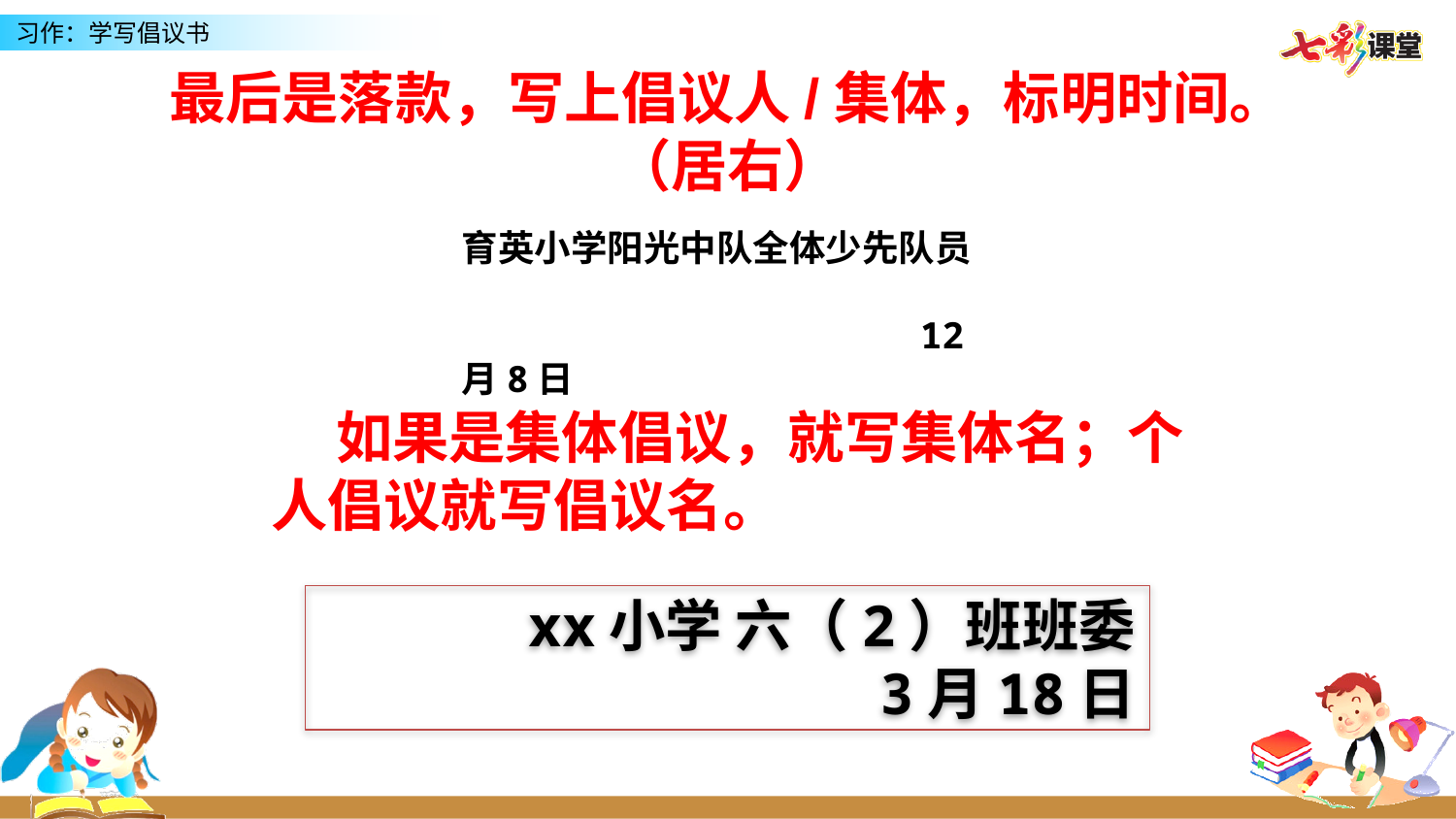

最后是落款，写上倡议人/集体，标明时间。（居右）
育英小学阳光中队全体少先队员
                     12月8日
    如果是集体倡议，就写集体名；个人倡议就写倡议名。
xx小学 六（2）班班委
3月18日